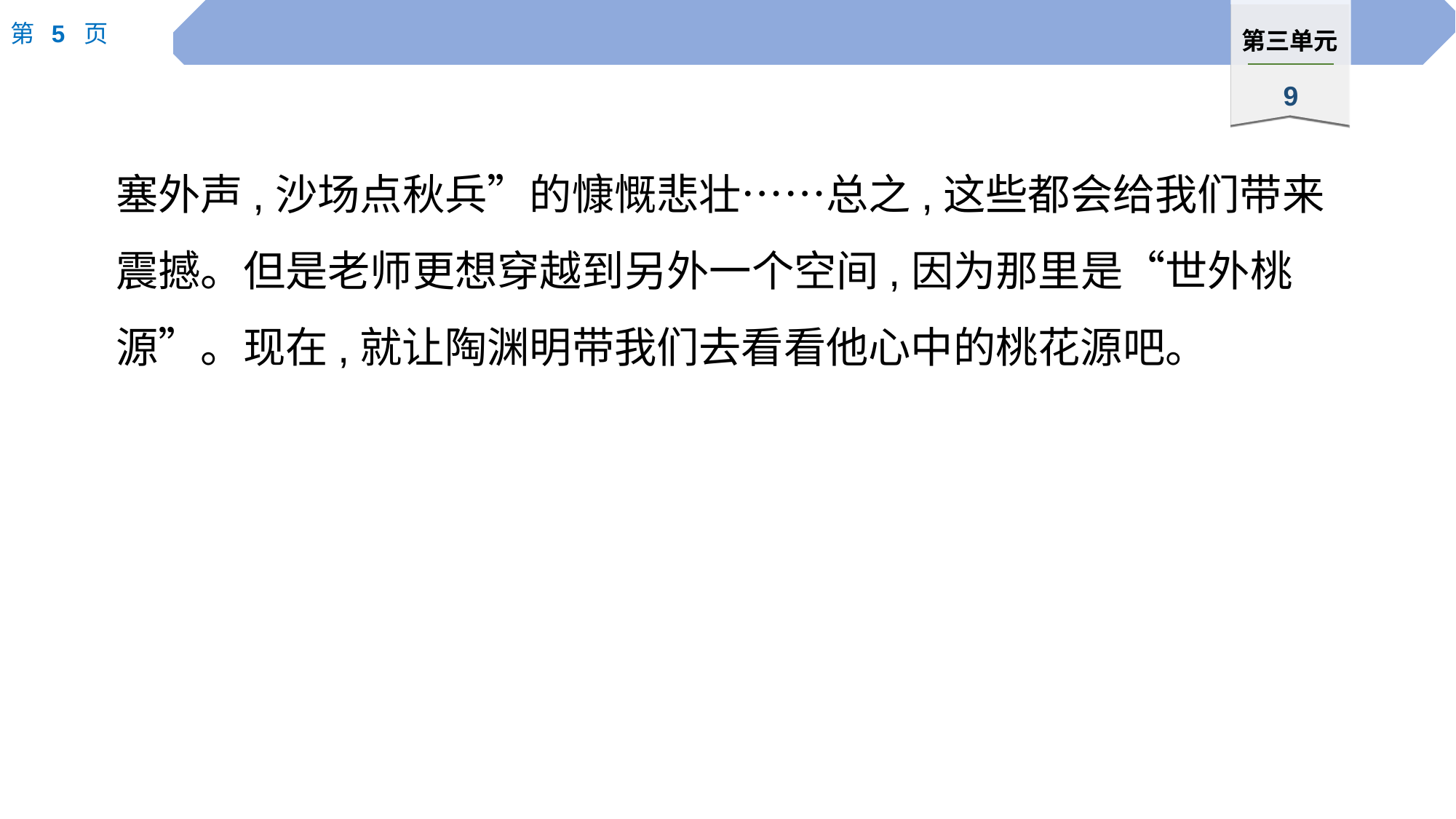

塞外声,沙场点秋兵”的慷慨悲壮……总之,这些都会给我们带来震撼。但是老师更想穿越到另外一个空间,因为那里是“世外桃源”。现在,就让陶渊明带我们去看看他心中的桃花源吧。